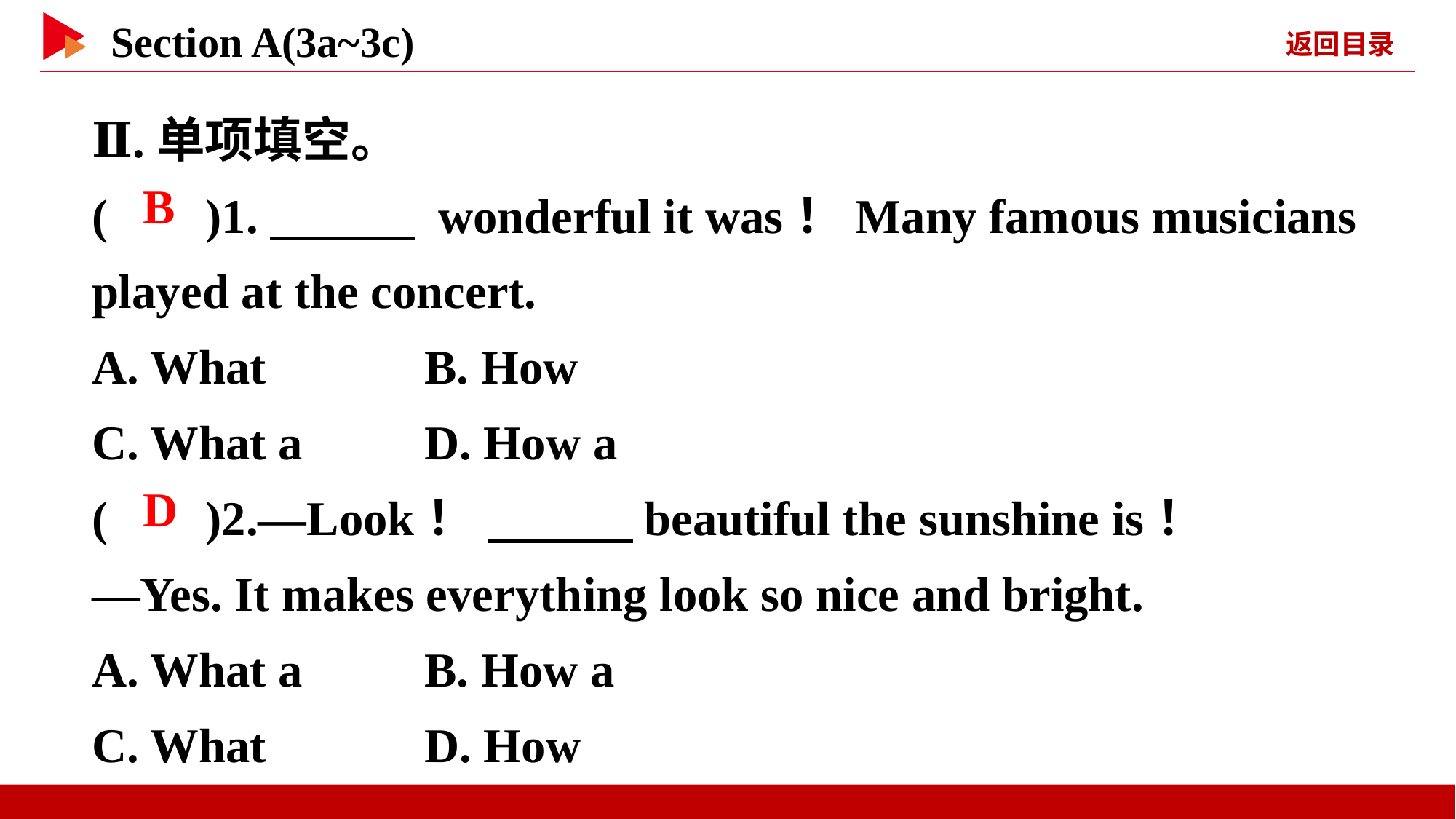

Ⅱ.单项填空。
(        )1.　　　 wonderful it was！Many famous musicians played at the concert.
A. What             B. How
C. What a          D. How a
(        )2.—Look！ 　　　beautiful the sunshine is！
—Yes. It makes everything look so nice and bright.
A. What a          B. How a
C. What             D. How
   B
   D